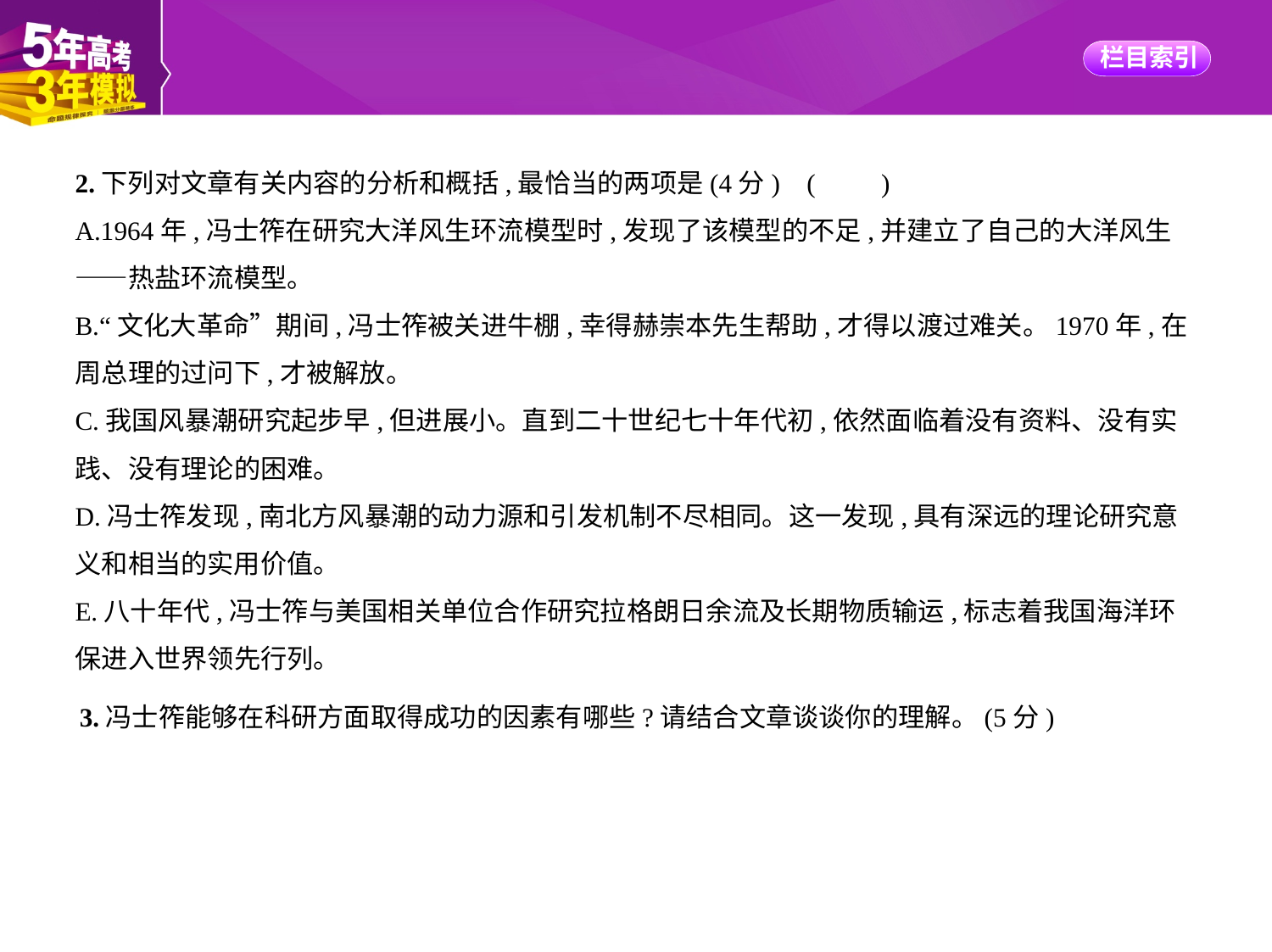

2.下列对文章有关内容的分析和概括,最恰当的两项是(4分) (　　)
A.1964年,冯士筰在研究大洋风生环流模型时,发现了该模型的不足,并建立了自己的大洋风生
——热盐环流模型。
B.“文化大革命”期间,冯士筰被关进牛棚,幸得赫崇本先生帮助,才得以渡过难关。1970年,在
周总理的过问下,才被解放。
C.我国风暴潮研究起步早,但进展小。直到二十世纪七十年代初,依然面临着没有资料、没有实
践、没有理论的困难。
D.冯士筰发现,南北方风暴潮的动力源和引发机制不尽相同。这一发现,具有深远的理论研究意
义和相当的实用价值。
E.八十年代,冯士筰与美国相关单位合作研究拉格朗日余流及长期物质输运,标志着我国海洋环
保进入世界领先行列。
3.冯士筰能够在科研方面取得成功的因素有哪些?请结合文章谈谈你的理解。(5分)